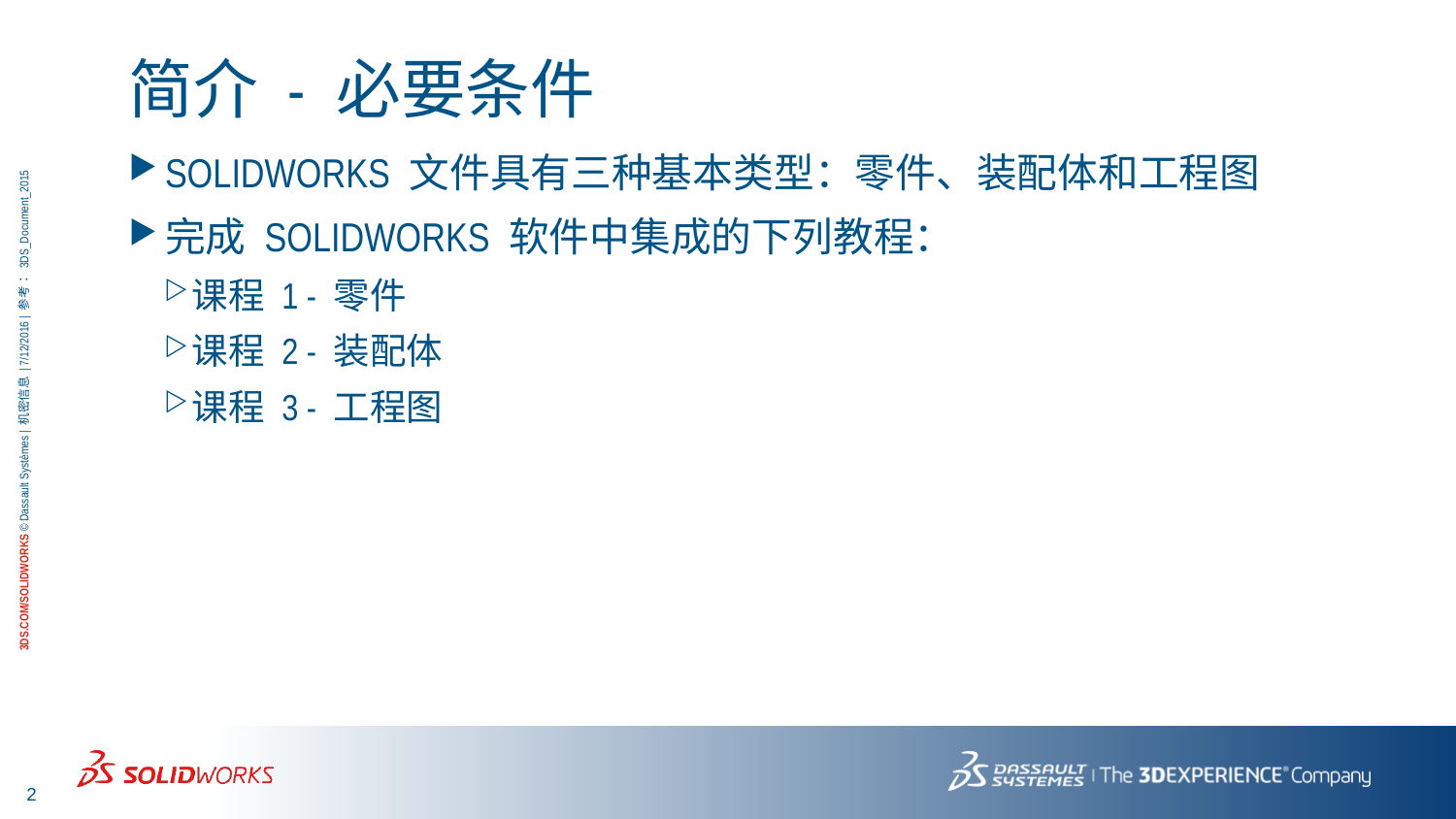

# 简介 - 必要条件
SOLIDWORKS 文件具有三种基本类型：零件、装配体和工程图
完成 SOLIDWORKS 软件中集成的下列教程：
课程 1 - 零件
课程 2 - 装配体
课程 3 - 工程图